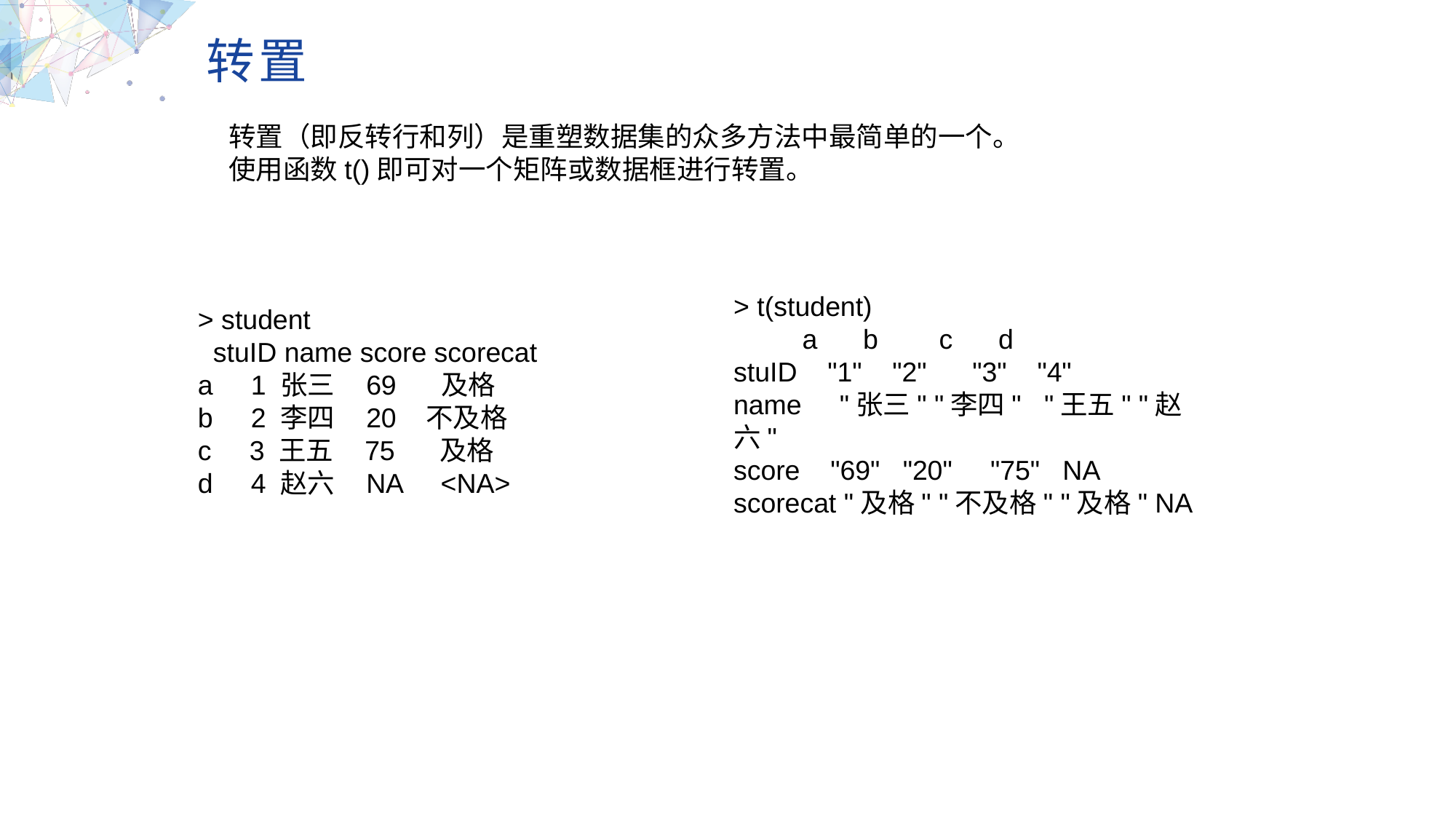

> student
  stuID name score scorecat
a     1 张三    69     及格
b     2 李四    20   不及格
c     3 王五    75     及格
d     4 赵六    NA     <NA>

> t(student)
         a      b        c      d
stuID    "1"    "2"      "3"    "4"
name     "张三" "李四"   "王五" "赵六"
score    "69"   "20"     "75"   NA
scorecat "及格" "不及格" "及格" NA

MULTIPURPOSE PRESENTATION TEMPLATE | UNIQUE DESIGN
Welcome Message
Please replace text, click add relevant headline, modify the text content, also can copy your content to this directly. Please replace text, click add relevant headline, modify the text content, also can copy your content to this directly.